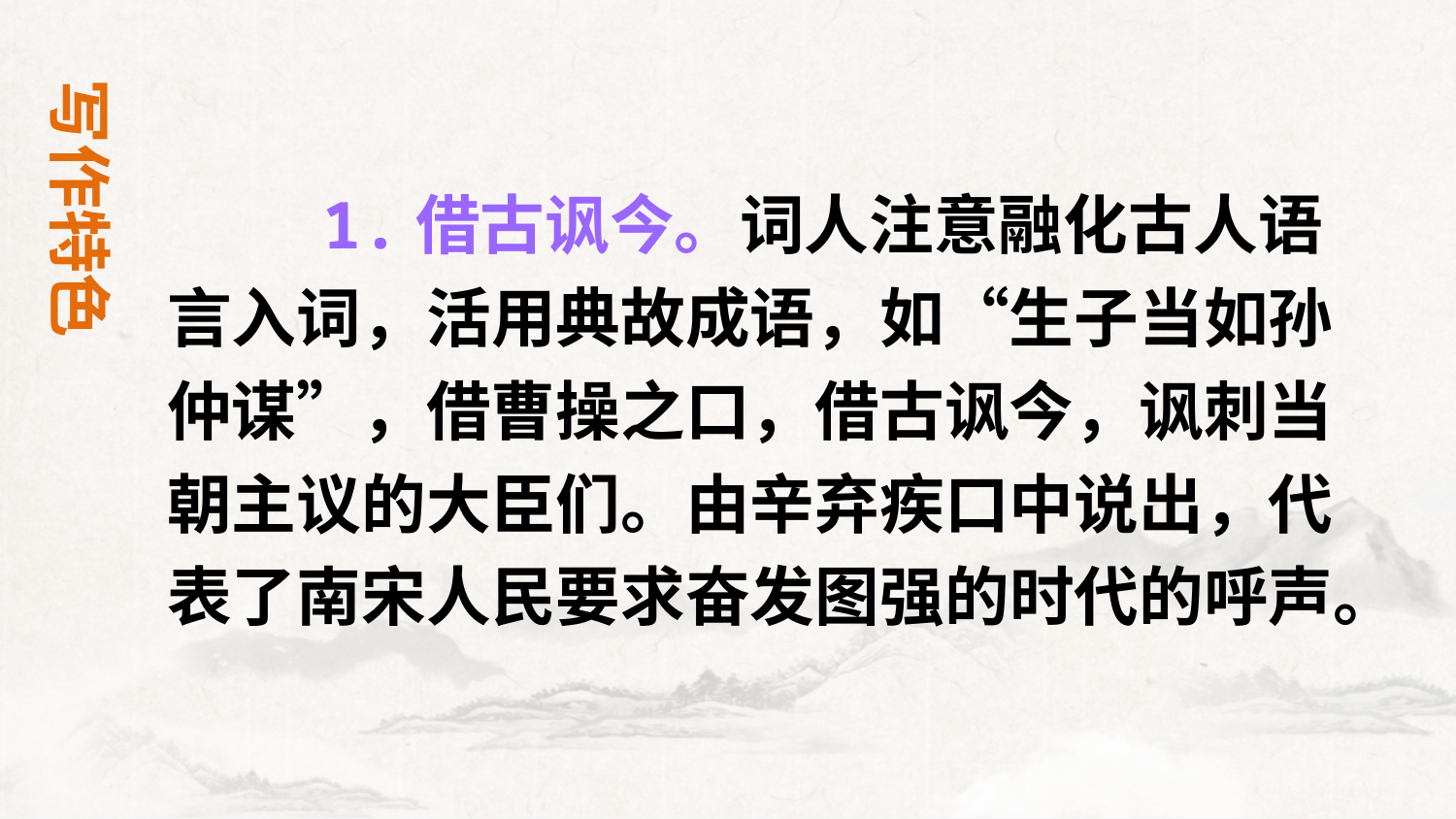

写作特色
    1.借古讽今。词人注意融化古人语言入词，活用典故成语，如“生子当如孙仲谋”，借曹操之口，借古讽今，讽刺当朝主议的大臣们。由辛弃疾口中说出，代表了南宋人民要求奋发图强的时代的呼声。